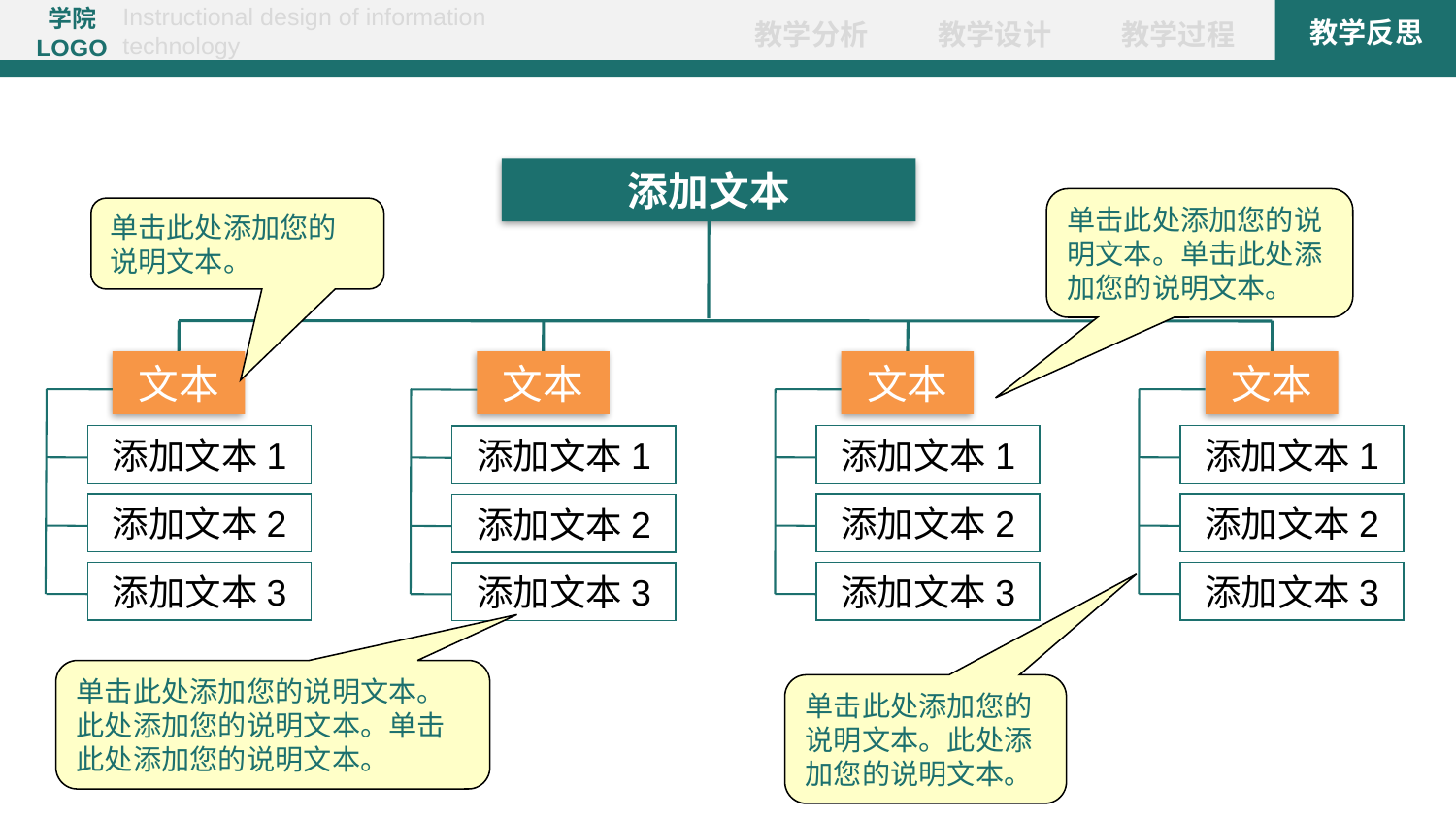

添加文本
单击此处添加您的说明文本。单击此处添加您的说明文本。
单击此处添加您的说明文本。
文本
文本
文本
文本
添加文本1
添加文本2
添加文本3
添加文本1
添加文本2
添加文本3
添加文本1
添加文本2
添加文本3
添加文本1
添加文本2
添加文本3
单击此处添加您的说明文本。此处添加您的说明文本。单击此处添加您的说明文本。
单击此处添加您的说明文本。此处添加您的说明文本。